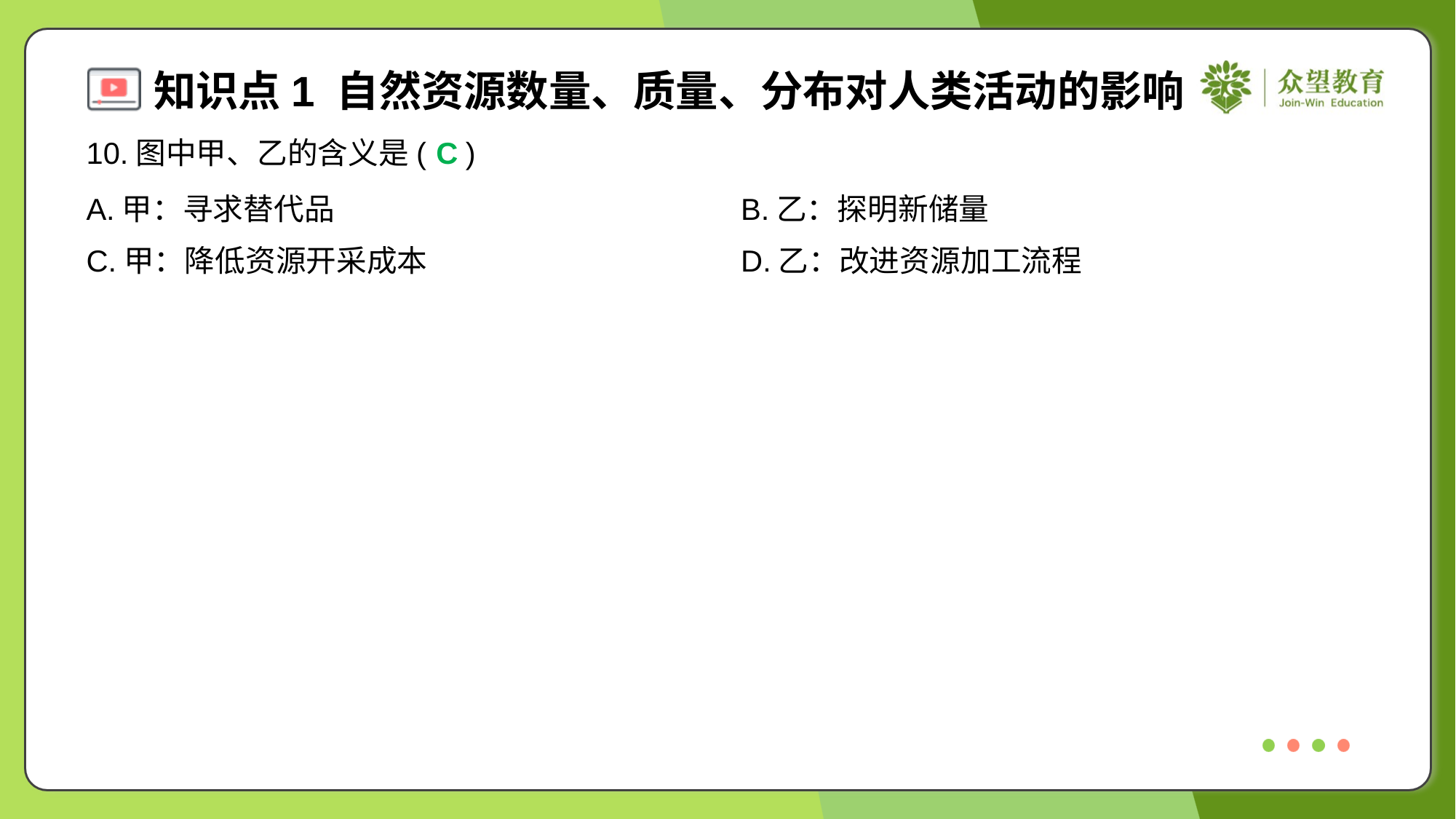

10.图中甲、乙的含义是(     )
C
A.甲：寻求替代品	B.乙：探明新储量
C.甲：降低资源开采成本	D.乙：改进资源加工流程